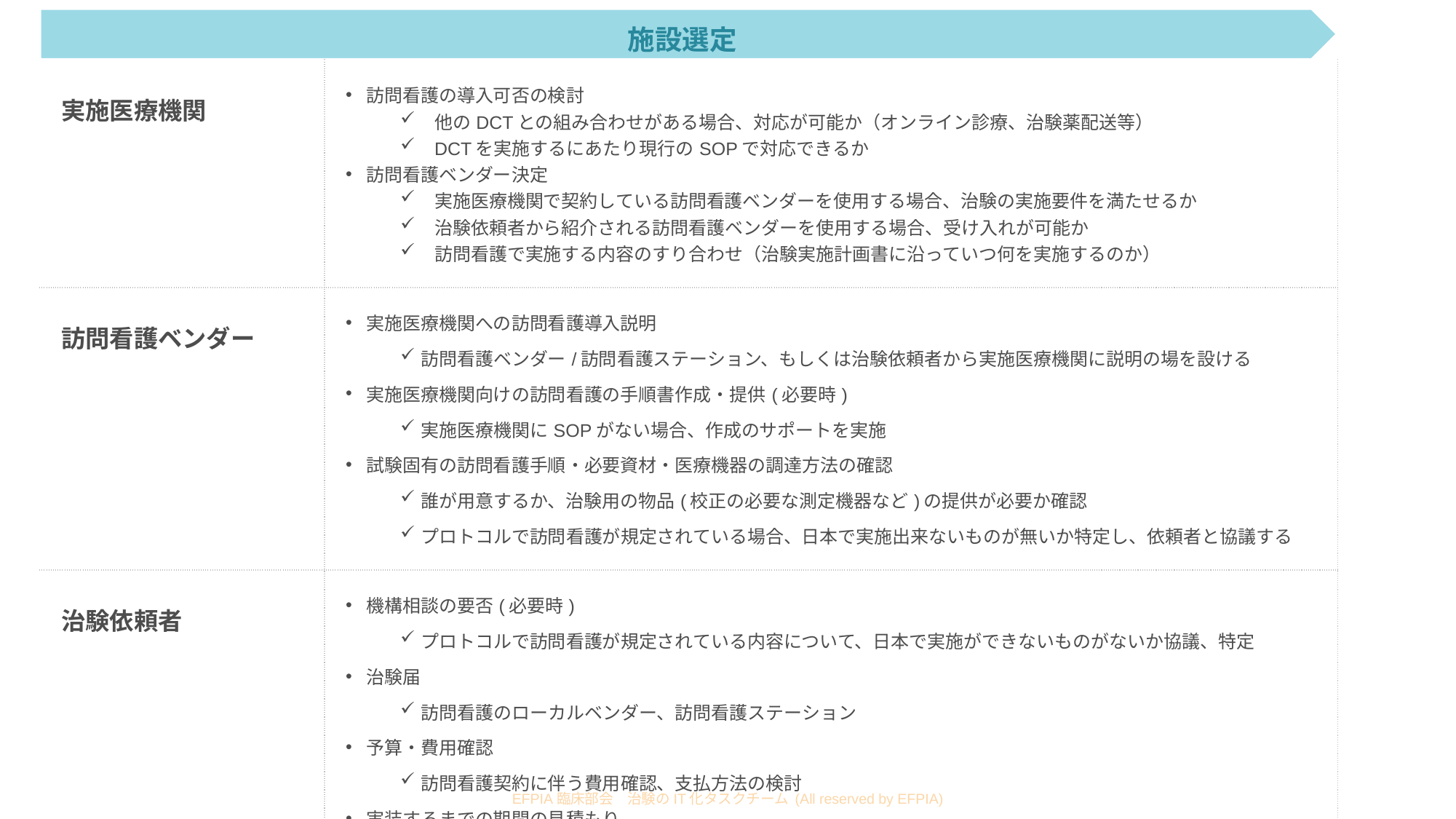

施設選定
| 実施医療機関 | 訪問看護の導入可否の検討 他のDCTとの組み合わせがある場合、対応が可能か（オンライン診療、治験薬配送等） DCTを実施するにあたり現行のSOPで対応できるか 訪問看護ベンダー決定 実施医療機関で契約している訪問看護ベンダーを使用する場合、治験の実施要件を満たせるか 治験依頼者から紹介される訪問看護ベンダーを使用する場合、受け入れが可能か 訪問看護で実施する内容のすり合わせ（治験実施計画書に沿っていつ何を実施するのか） |
| --- | --- |
| 訪問看護ベンダー | 実施医療機関への訪問看護導入説明 訪問看護ベンダー/訪問看護ステーション、もしくは治験依頼者から実施医療機関に説明の場を設ける 実施医療機関向けの訪問看護の手順書作成・提供(必要時)​ 実施医療機関にSOPがない場合、作成のサポートを実施 試験固有の訪問看護手順・必要資材・医療機器の調達方法の確認 誰が用意するか、治験用の物品(校正の必要な測定機器など)の提供が必要か確認 プロトコルで訪問看護が規定されている場合、日本で実施出来ないものが無いか特定し、依頼者と協議する |
| 治験依頼者 | 機構相談の要否(必要時) プロトコルで訪問看護が規定されている内容について、日本で実施ができないものがないか協議、特定 治験届 訪問看護のローカルベンダー、訪問看護ステーション 予算・費用確認 訪問看護契約に伴う費用確認、支払方法の検討 実装するまでの期間の見積もり 訪問看護の受け入れ態勢を構築いただくまでの期間、患者特定から訪問看護実施までに想定される期間の見積もりを実施 |
EFPIA臨床部会　治験のIT化タスクチーム (All reserved by EFPIA)